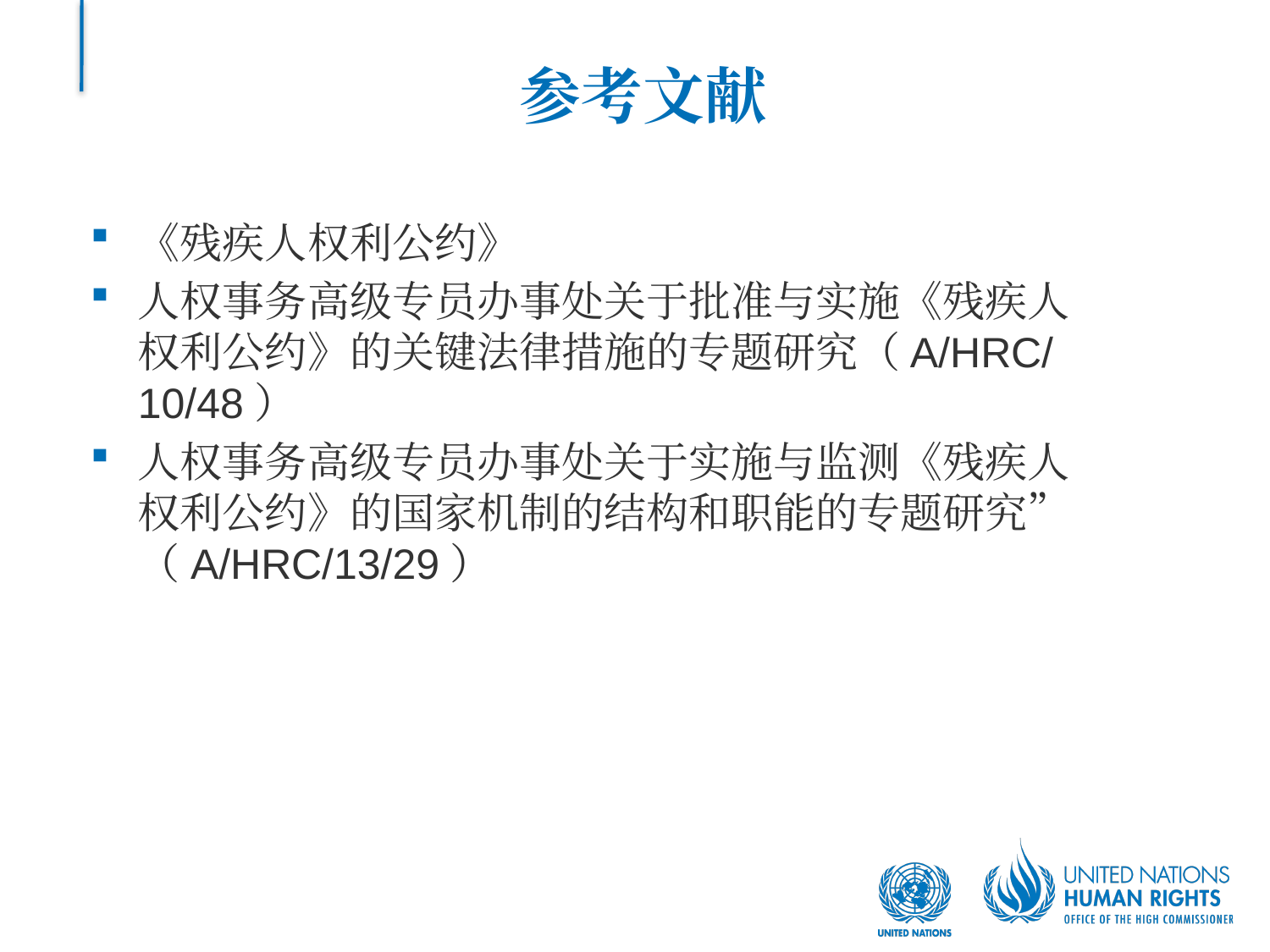

# 参考文献
《残疾人权利公约》
人权事务高级专员办事处关于批准与实施《残疾人权利公约》的关键法律措施的专题研究（A/HRC/10/48）
人权事务高级专员办事处关于实施与监测《残疾人权利公约》的国家机制的结构和职能的专题研究”（A/HRC/13/29）